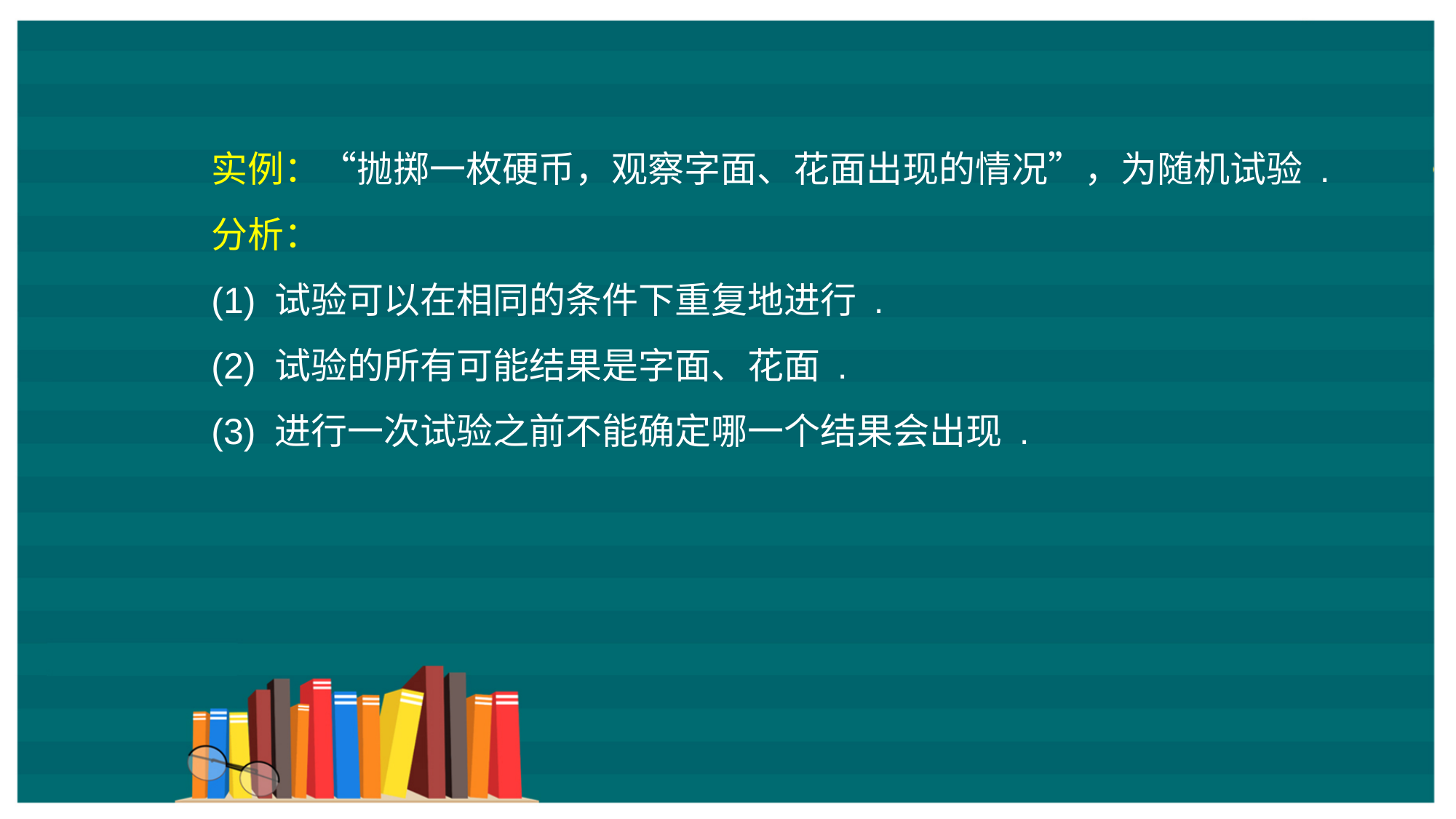

实例：“抛掷一枚硬币，观察字面、花面出现的情况”，为随机试验 .
分析：
(1) 试验可以在相同的条件下重复地进行 .
(2) 试验的所有可能结果是字面、花面 .
(3) 进行一次试验之前不能确定哪一个结果会出现 .